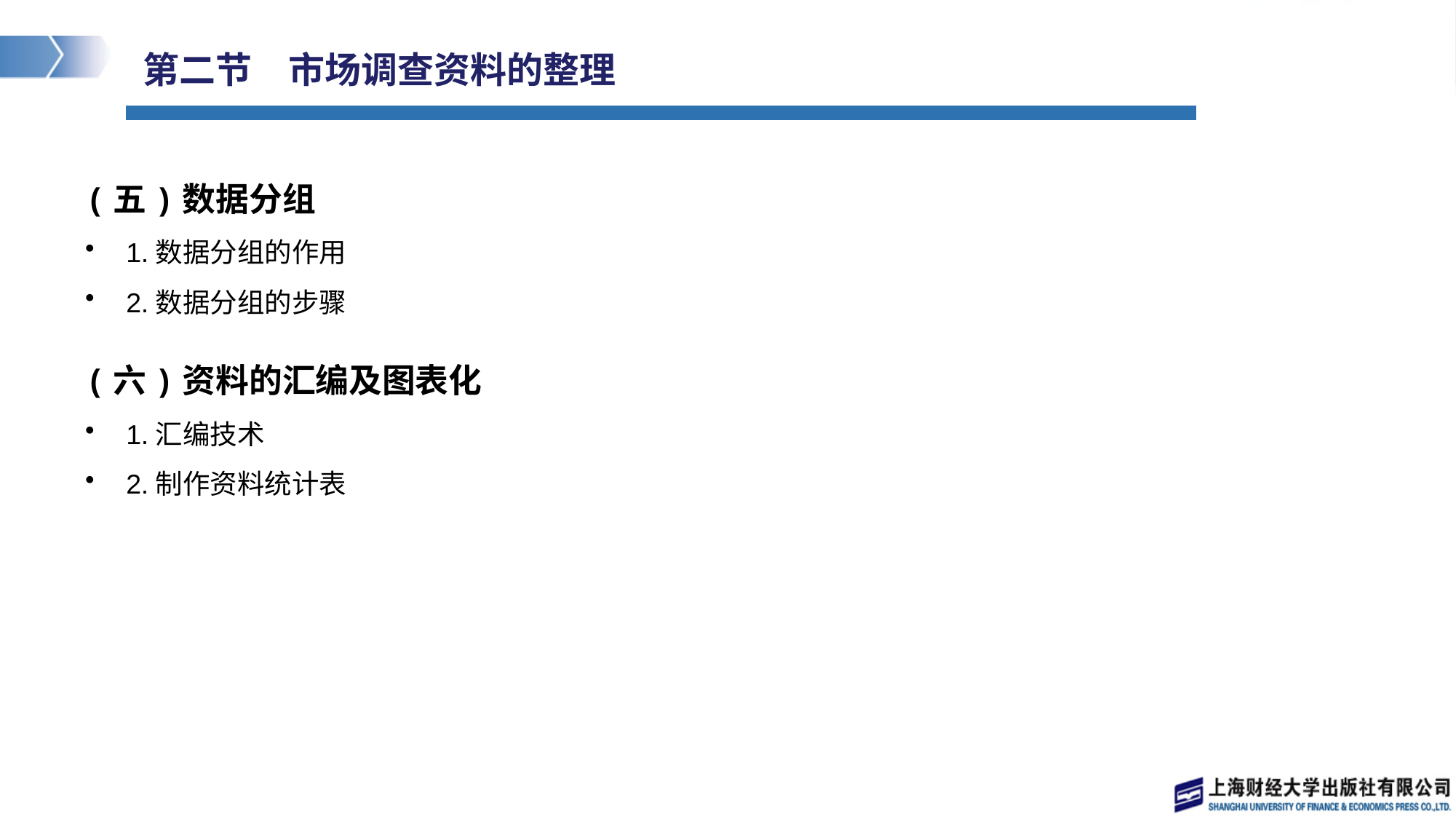

# 第二节　市场调查资料的整理
(五)数据分组
1.数据分组的作用
2.数据分组的步骤
(六)资料的汇编及图表化
1.汇编技术
2.制作资料统计表